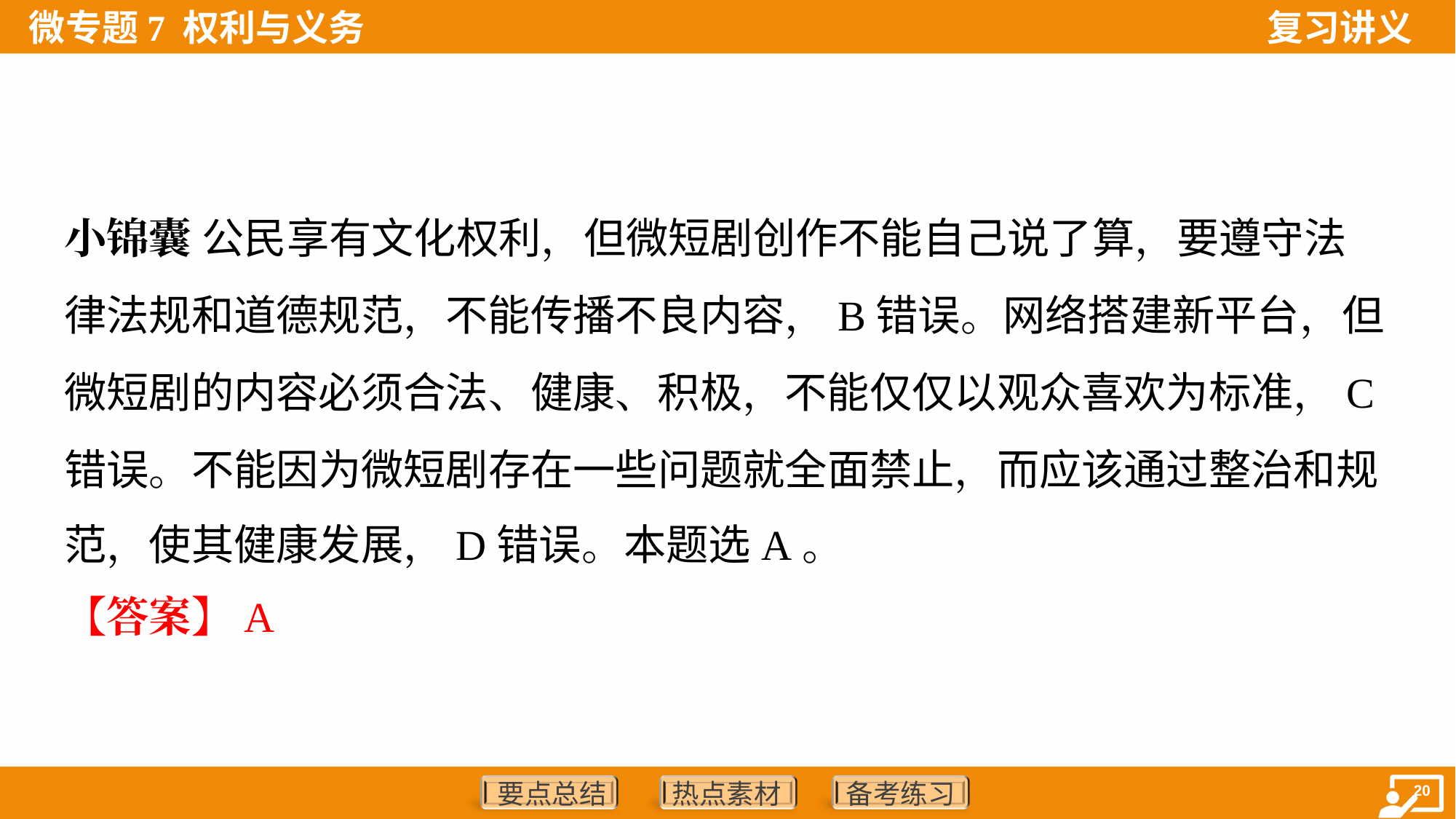

小锦囊 公民享有文化权利，但微短剧创作不能自己说了算，要遵守法
律法规和道德规范，不能传播不良内容，B错误。网络搭建新平台，但
微短剧的内容必须合法、健康、积极，不能仅仅以观众喜欢为标准，C
错误。不能因为微短剧存在一些问题就全面禁止，而应该通过整治和规
范，使其健康发展，D错误。本题选A。
【答案】A